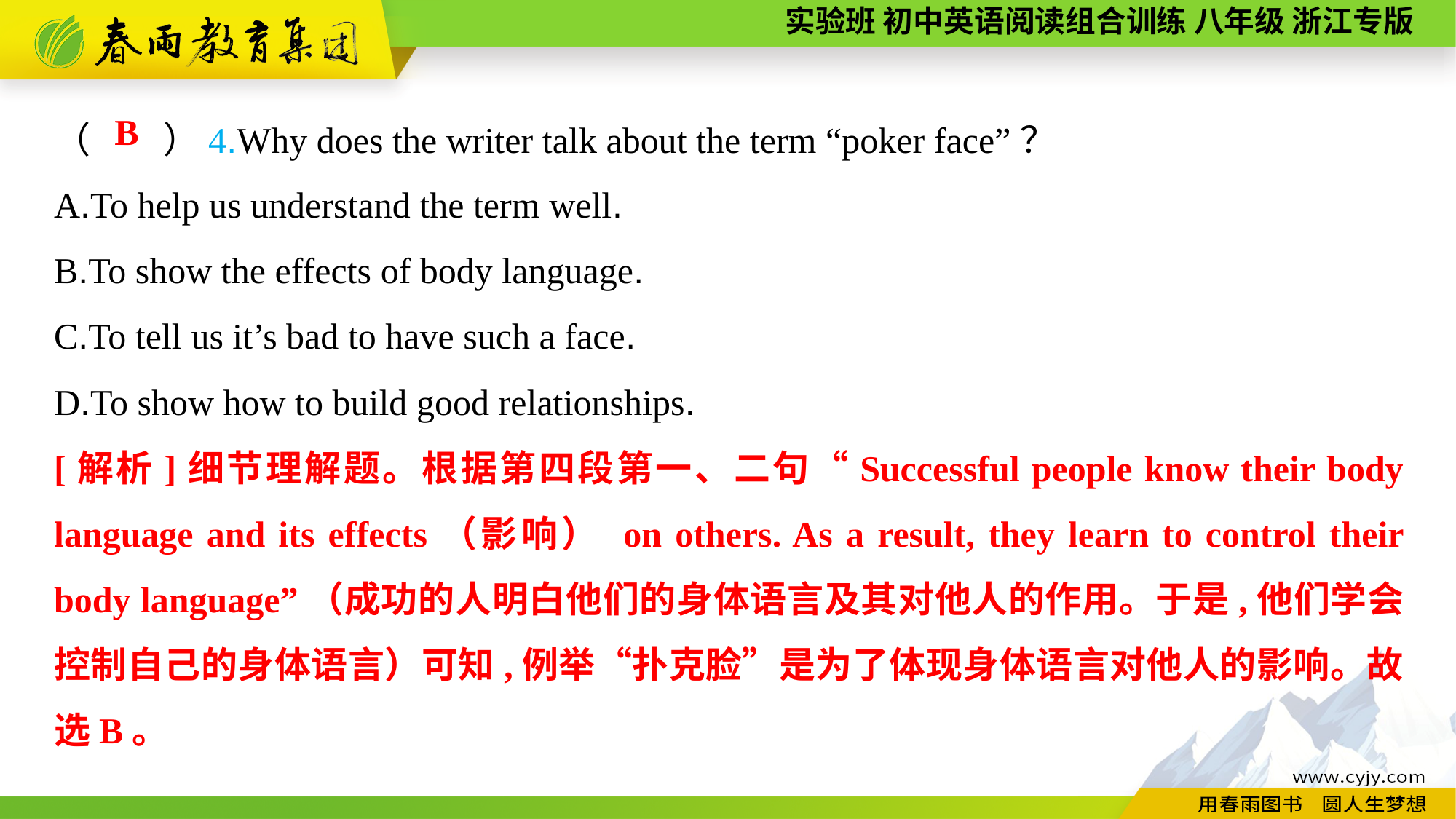

（　　）4.Why does the writer talk about the term “poker face”？
A.To help us understand the term well.
B.To show the effects of body language.
C.To tell us it’s bad to have such a face.
D.To show how to build good relationships.
B
[解析]细节理解题。根据第四段第一、二句“Successful people know their body language and its effects（影响） on others. As a result, they learn to control their body language”（成功的人明白他们的身体语言及其对他人的作用。于是,他们学会控制自己的身体语言）可知,例举“扑克脸”是为了体现身体语言对他人的影响。故选B。